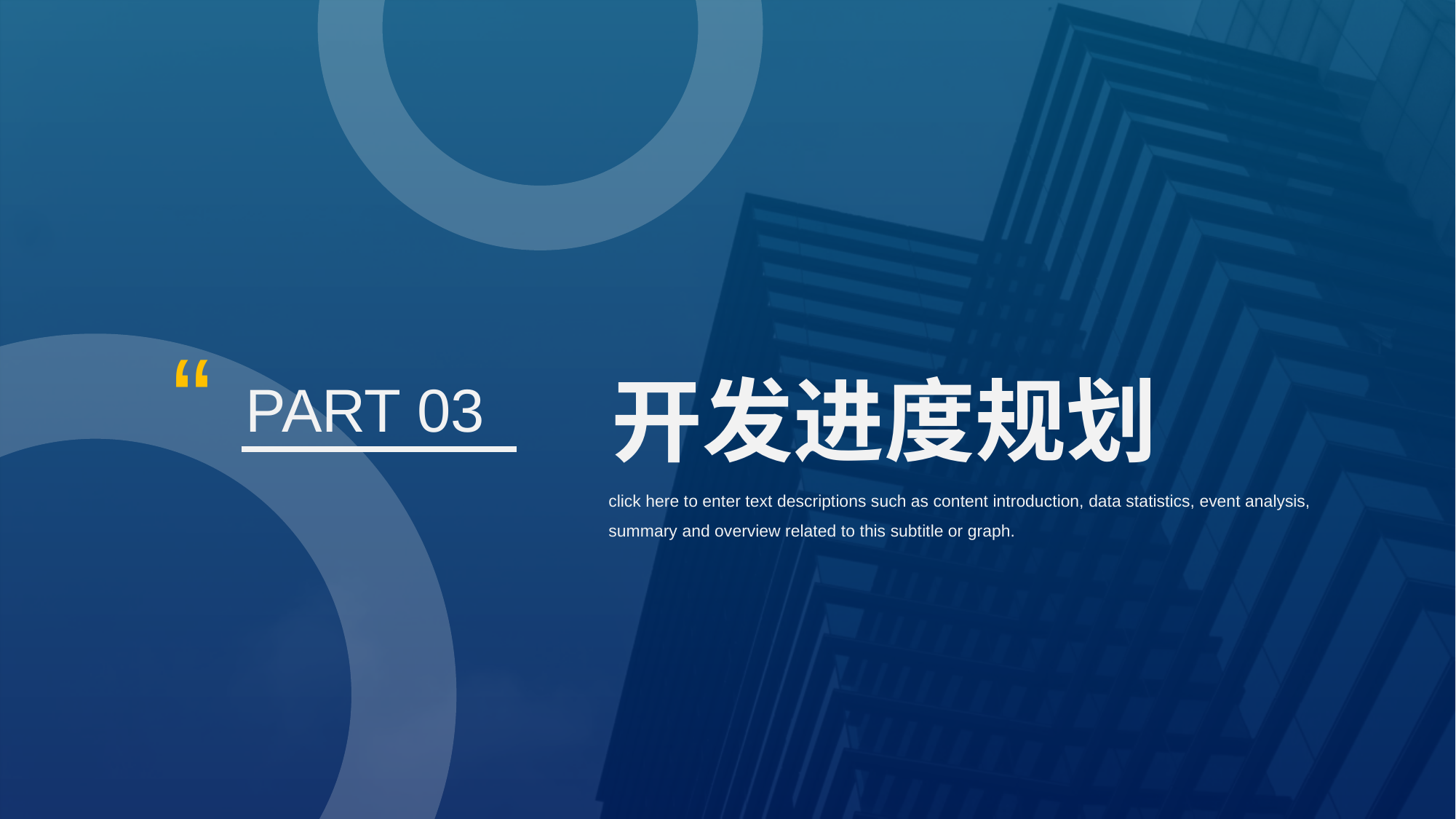

“

开发进度规划
PART 03
click here to enter text descriptions such as content introduction, data statistics, event analysis, summary and overview related to this subtitle or graph.